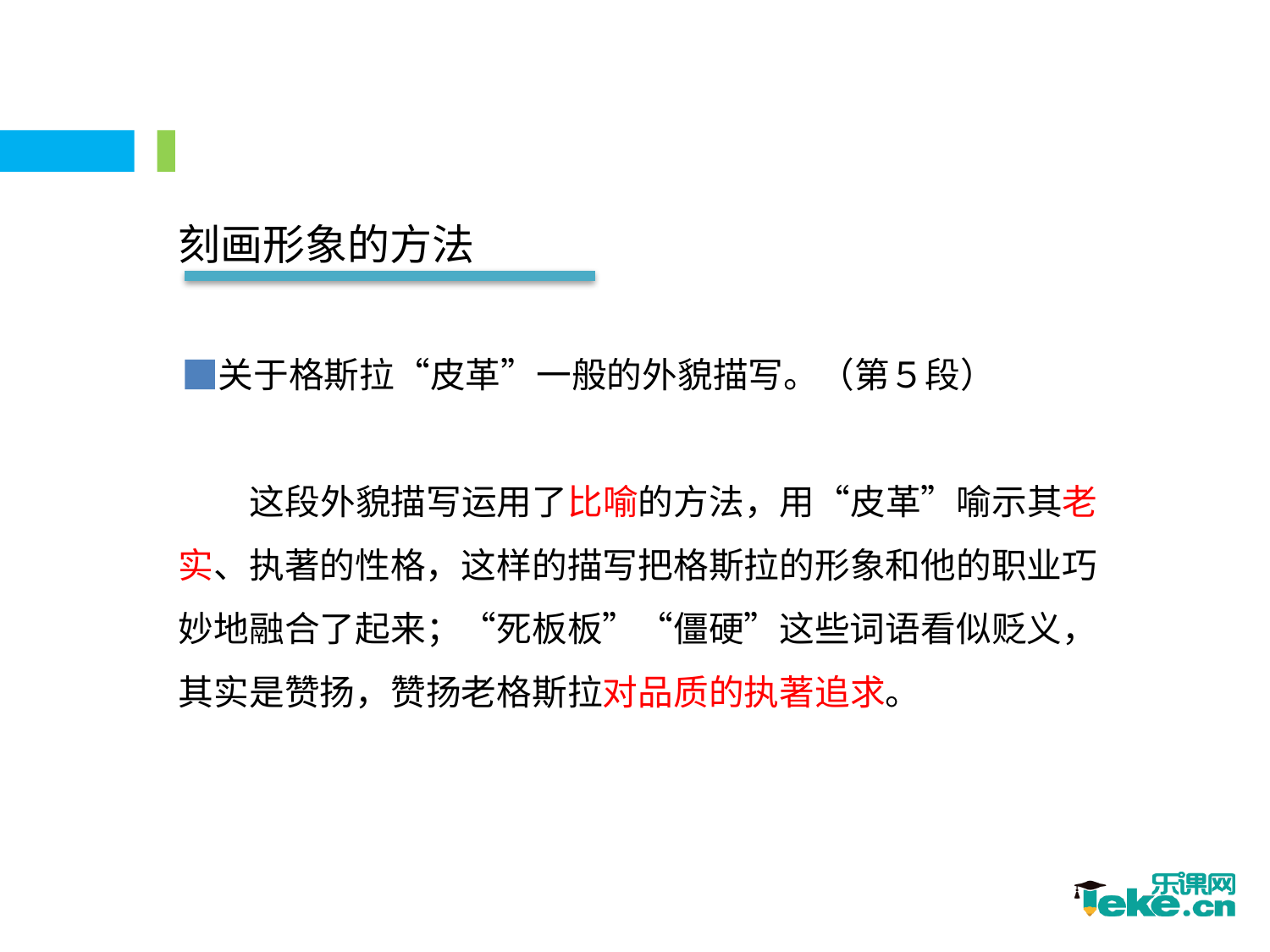

刻画形象的方法

    关于格斯拉“皮革”一般的外貌描写。（第５段）

        这段外貌描写运用了比喻的方法，用“皮革”喻示其老实、执著的性格，这样的描写把格斯拉的形象和他的职业巧妙地融合了起来；“死板板”“僵硬”这些词语看似贬义，其实是赞扬，赞扬老格斯拉对品质的执著追求。